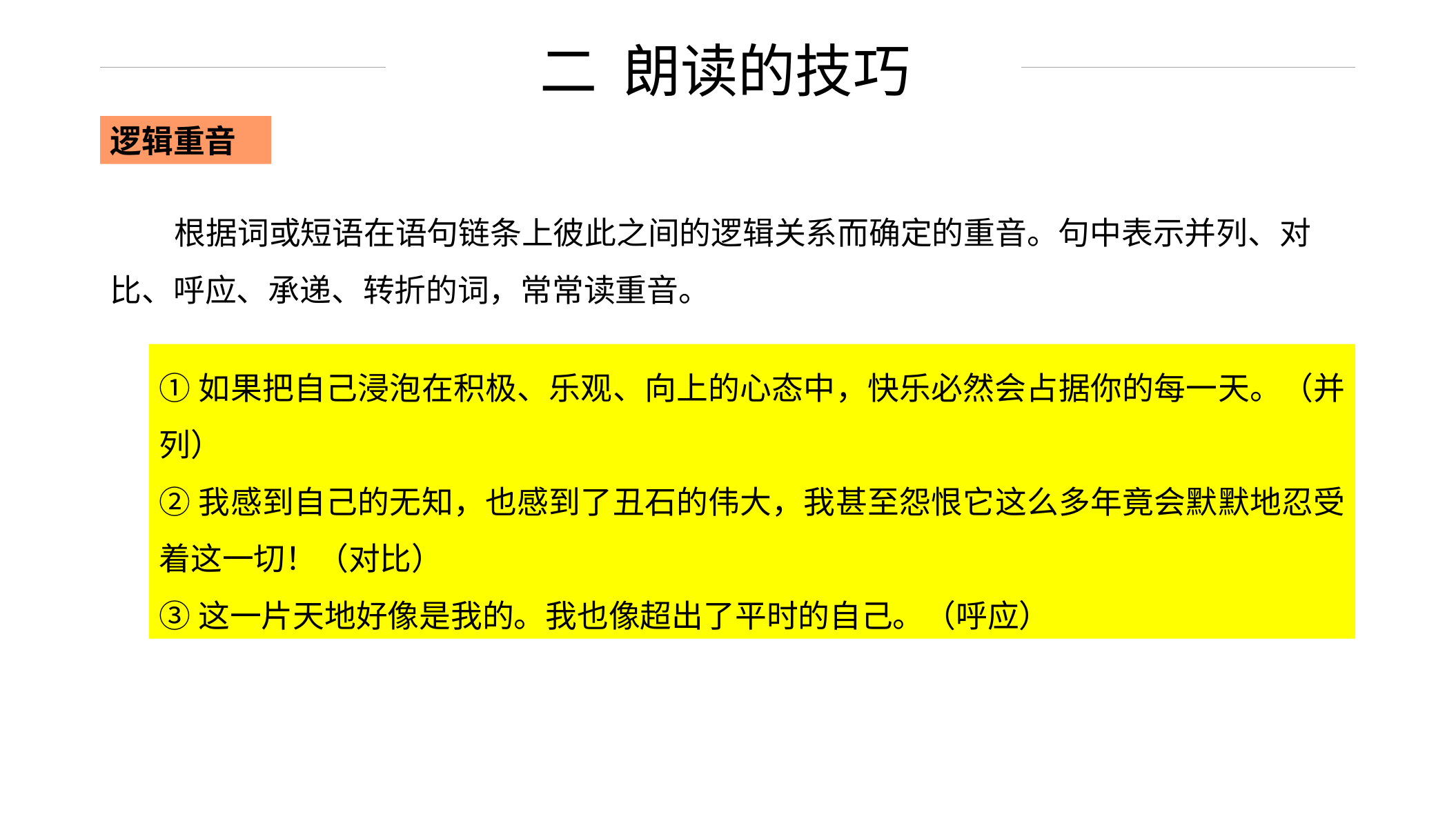

二  朗读的技巧
逻辑重音
        根据词或短语在语句链条上彼此之间的逻辑关系而确定的重音。句中表示并列、对比、呼应、承递、转折的词，常常读重音。
①如果把自己浸泡在积极、乐观、向上的心态中，快乐必然会占据你的每一天。（并列）
②我感到自己的无知，也感到了丑石的伟大，我甚至怨恨它这么多年竟会默默地忍受着这一切！（对比）
③这一片天地好像是我的。我也像超出了平时的自己。（呼应）
西    方